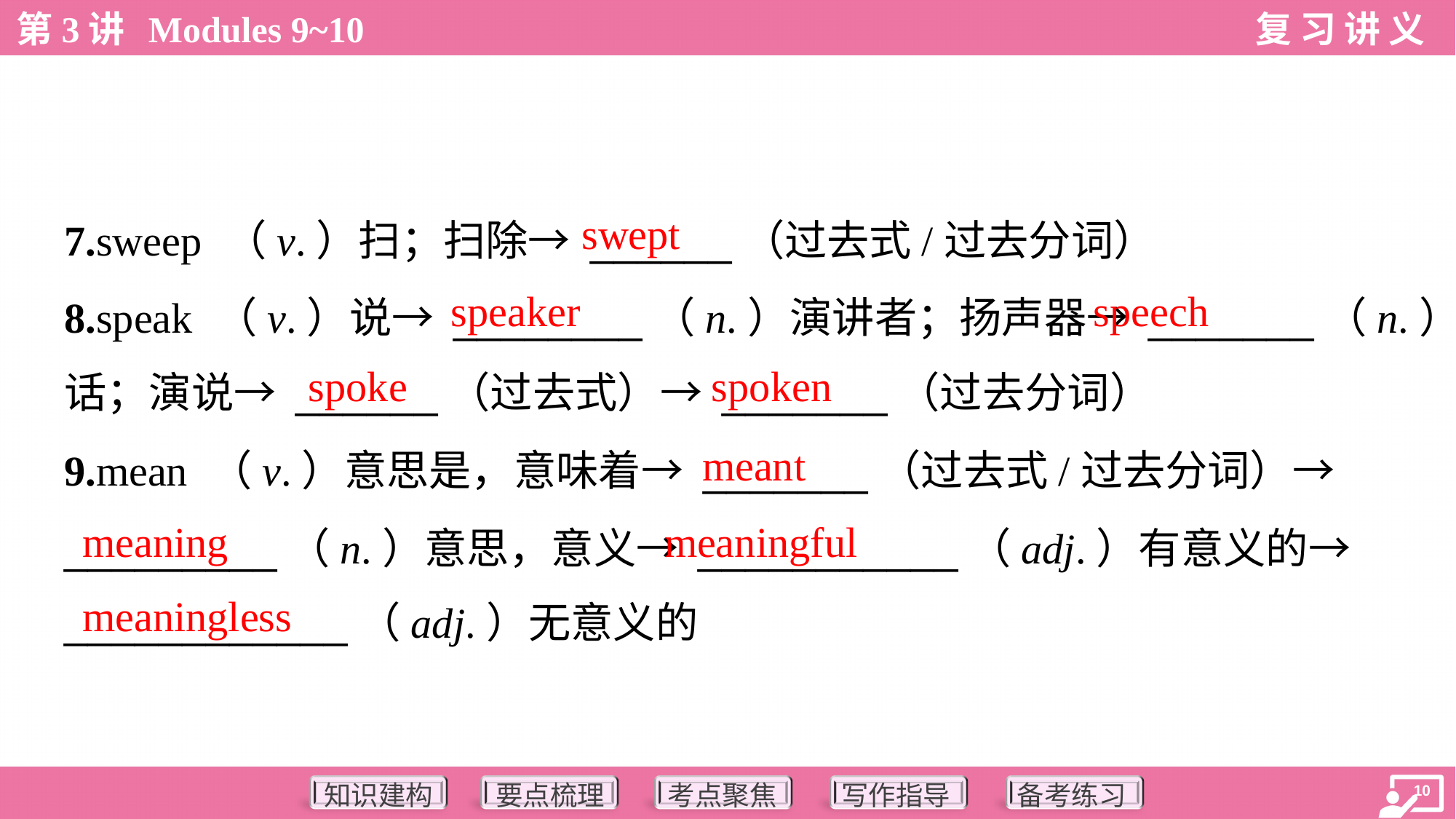

swept
7.sweep （v.）扫；扫除→ ______（过去式/过去分词）
8.speak （v.）说→ ________（n.）演讲者；扬声器→ _______（n.）讲
话；演说→ ______（过去式）→ _______（过去分词）
speaker
speech
spoke
spoken
meant
9.mean （v.）意思是，意味着→ _______（过去式/过去分词）→
_________（n.）意思，意义→ ___________（adj.）有意义的→
____________（adj.）无意义的
meaning
meaningful
meaningless